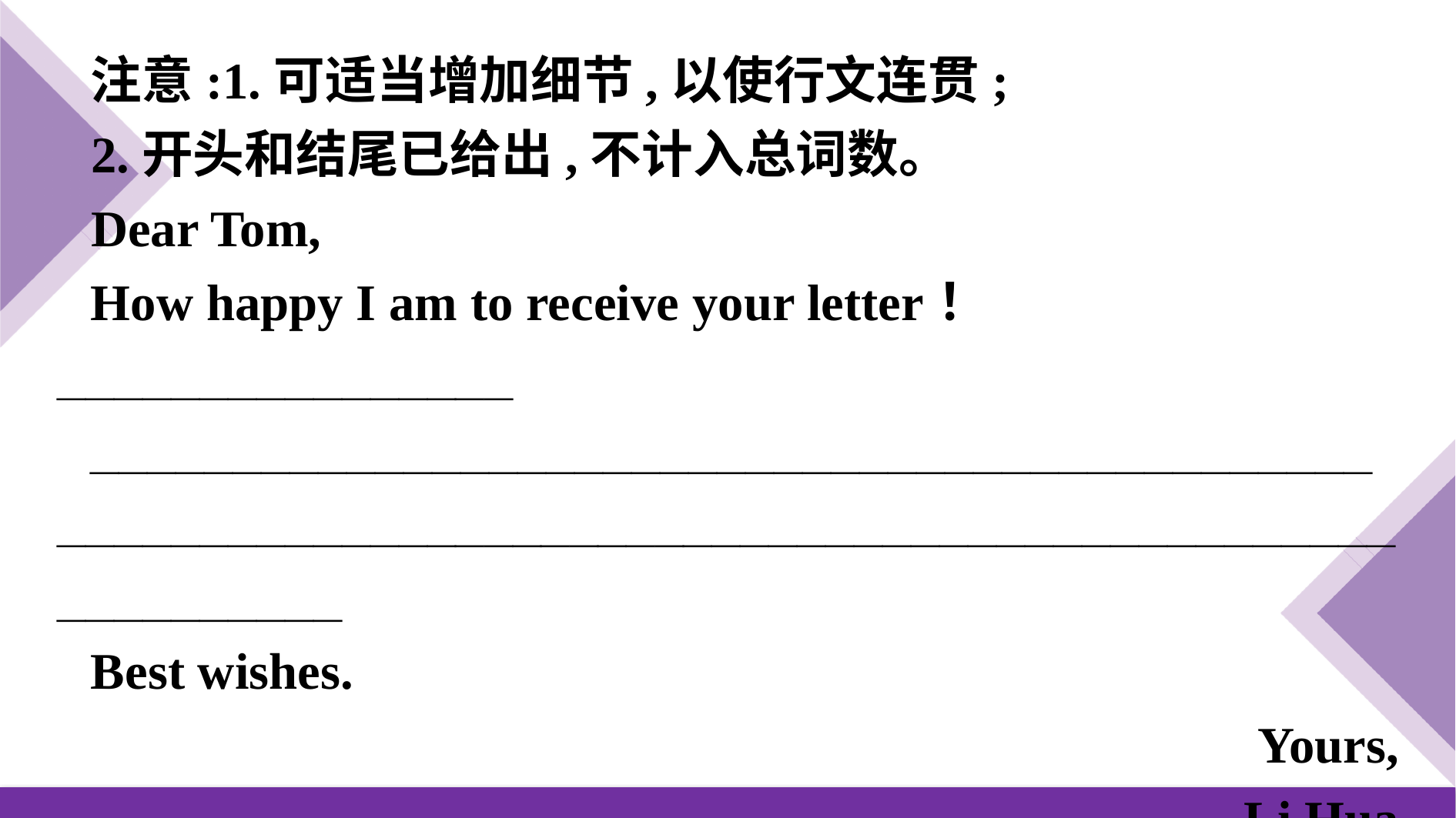

注意:1.可适当增加细节,以使行文连贯;
2.开头和结尾已给出,不计入总词数。
Dear Tom,
How happy I am to receive your letter！________________
______________________________________________________________________________________________________
Best wishes.
Yours,
Li Hua